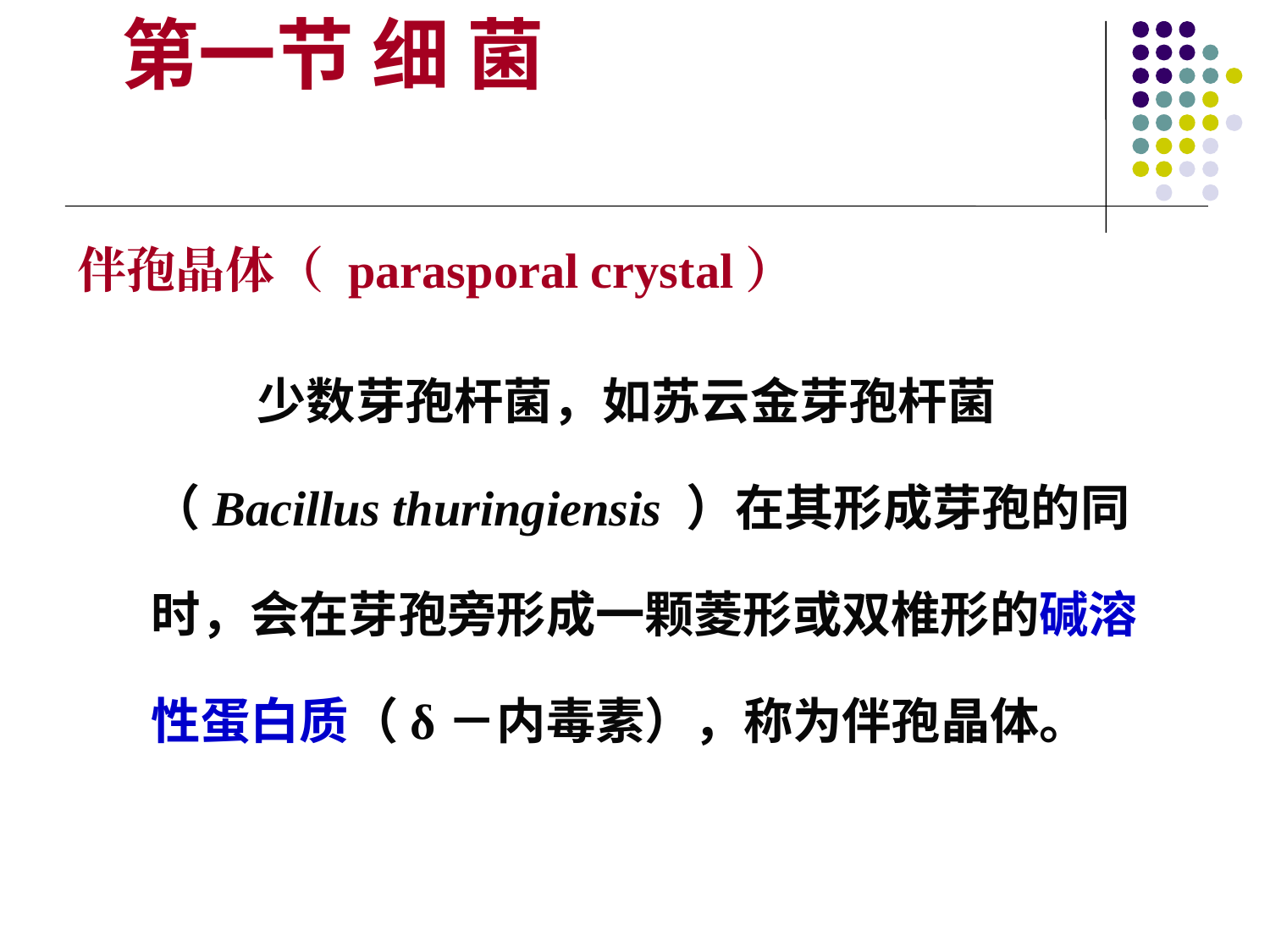

第一节 细 菌
伴孢晶体（ parasporal crystal）
                少数芽孢杆菌，如苏云金芽孢杆菌（Bacillus thuringiensis ）在其形成芽孢的同时，会在芽孢旁形成一颗菱形或双椎形的碱溶性蛋白质（δ－内毒素），称为伴孢晶体。